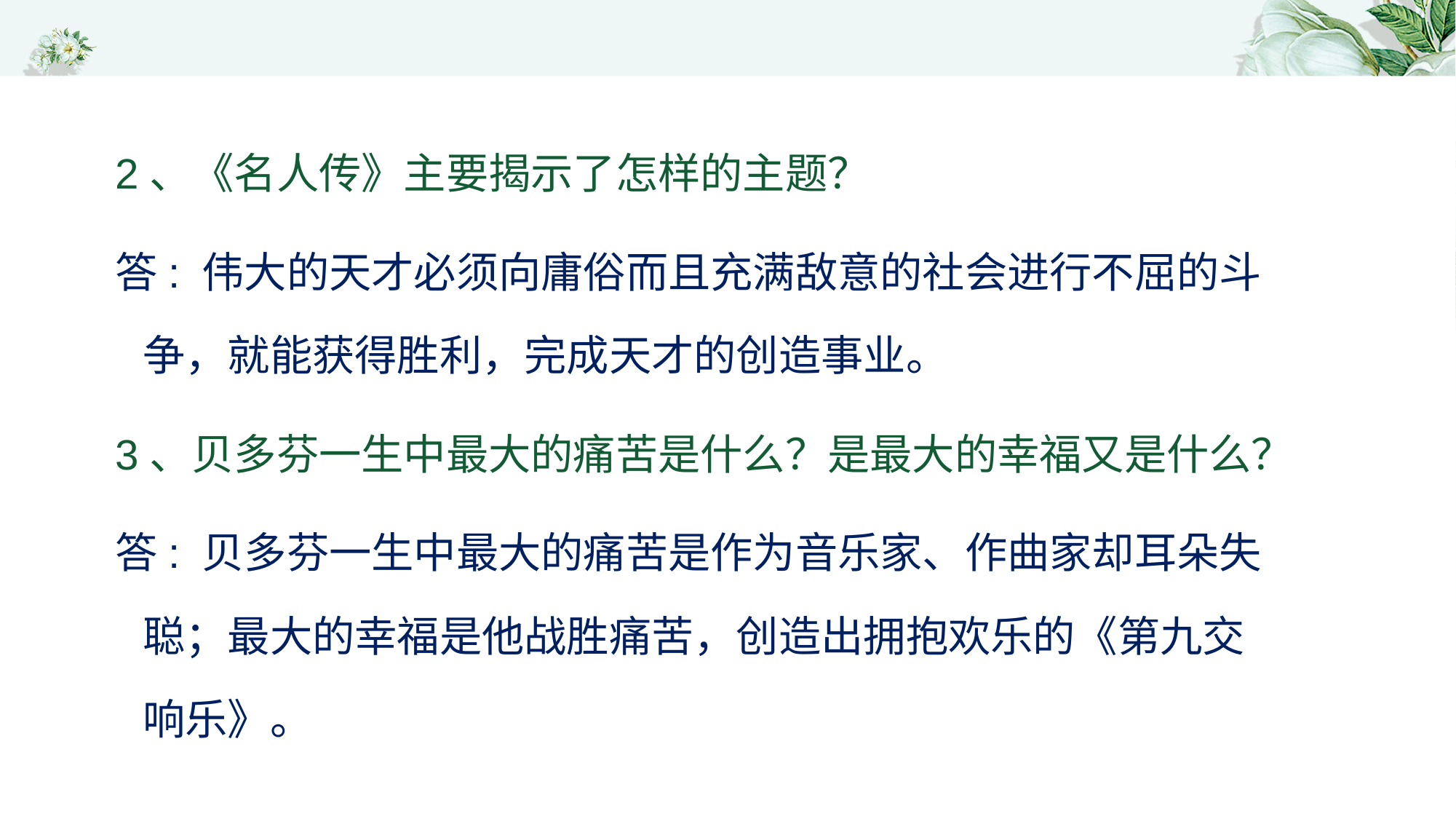

2、《名人传》主要揭示了怎样的主题？
答: 伟大的天才必须向庸俗而且充满敌意的社会进行不屈的斗争，就能获得胜利，完成天才的创造事业。
3、贝多芬一生中最大的痛苦是什么？是最大的幸福又是什么？
答: 贝多芬一生中最大的痛苦是作为音乐家、作曲家却耳朵失聪；最大的幸福是他战胜痛苦，创造出拥抱欢乐的《第九交响乐》。